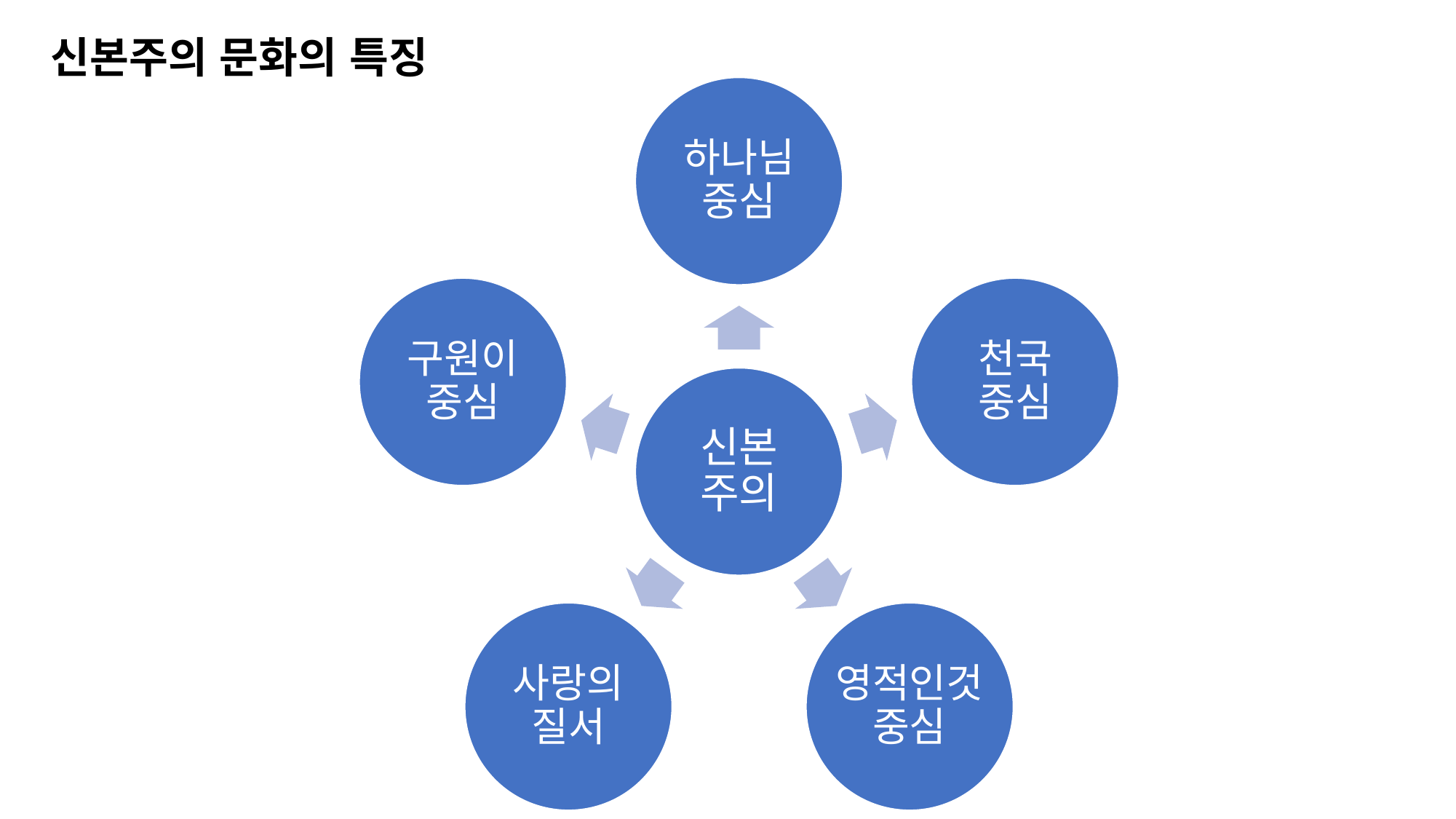

신본주의 문화의 특징
하나님 중심

구원이 중심

천국
중심

신본
주의

사랑의 질서

영적인것 중심